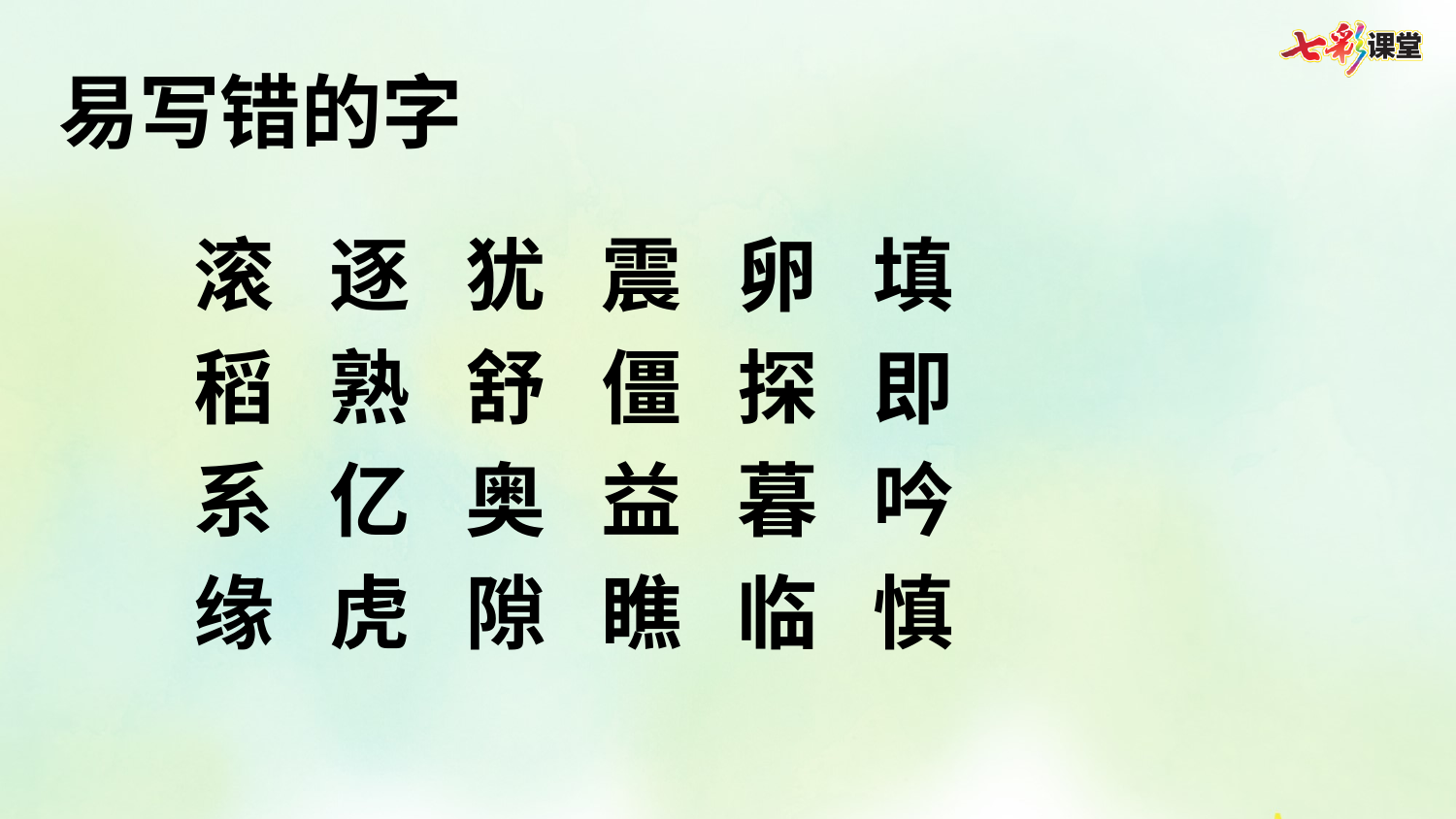

易写错的字
滚   逐   犹   震   卵   填
稻   熟   舒   僵   探   即
系   亿   奥   益   暮   吟
缘   虎   隙   瞧   临   慎